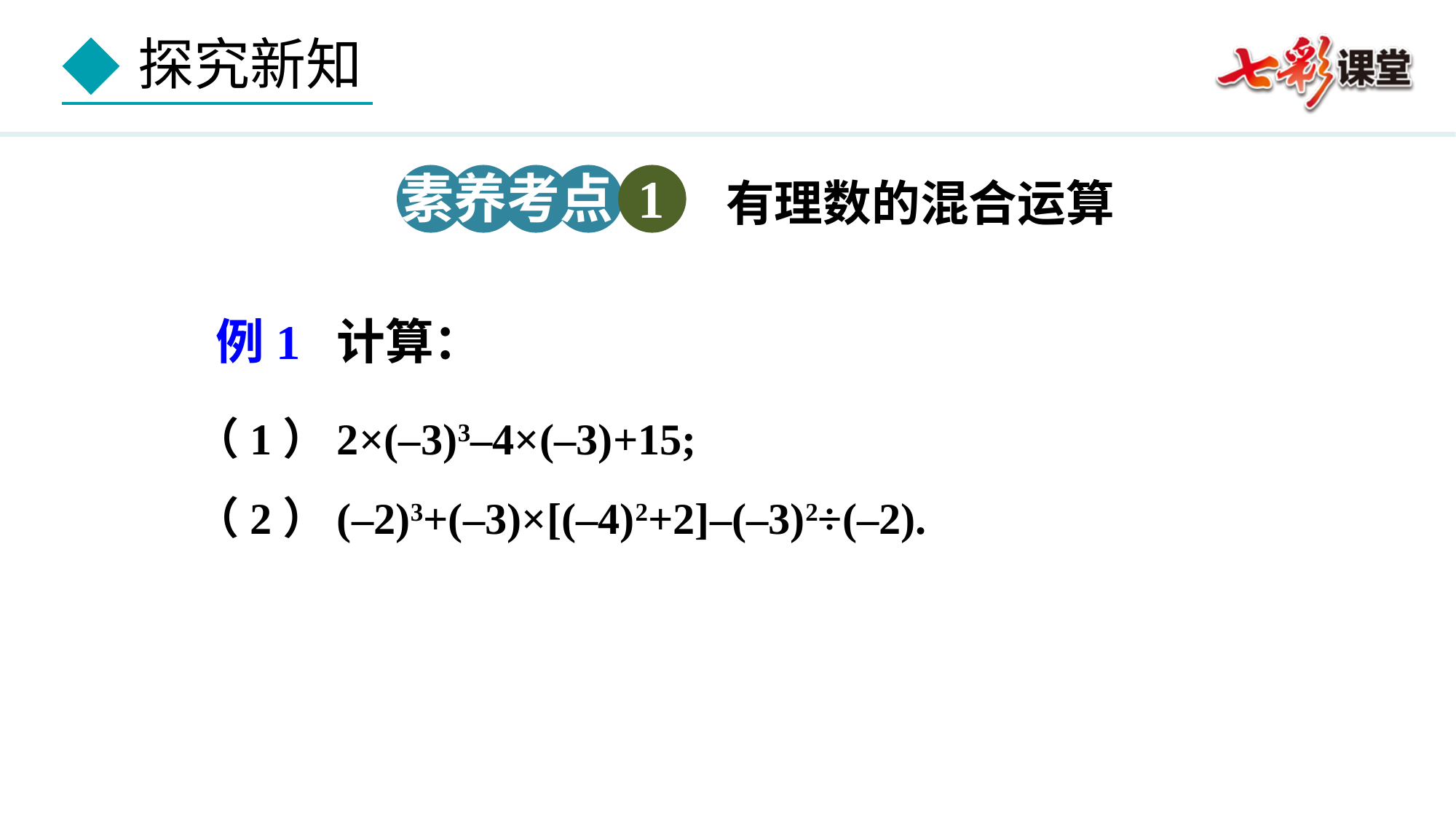

素养考点 1

有理数的混合运算
例1  计算：
（1）2×(–3)3–4×(–3)+15;
（2）(–2)3+(–3)×[(–4)2+2]–(–3)2÷(–2).